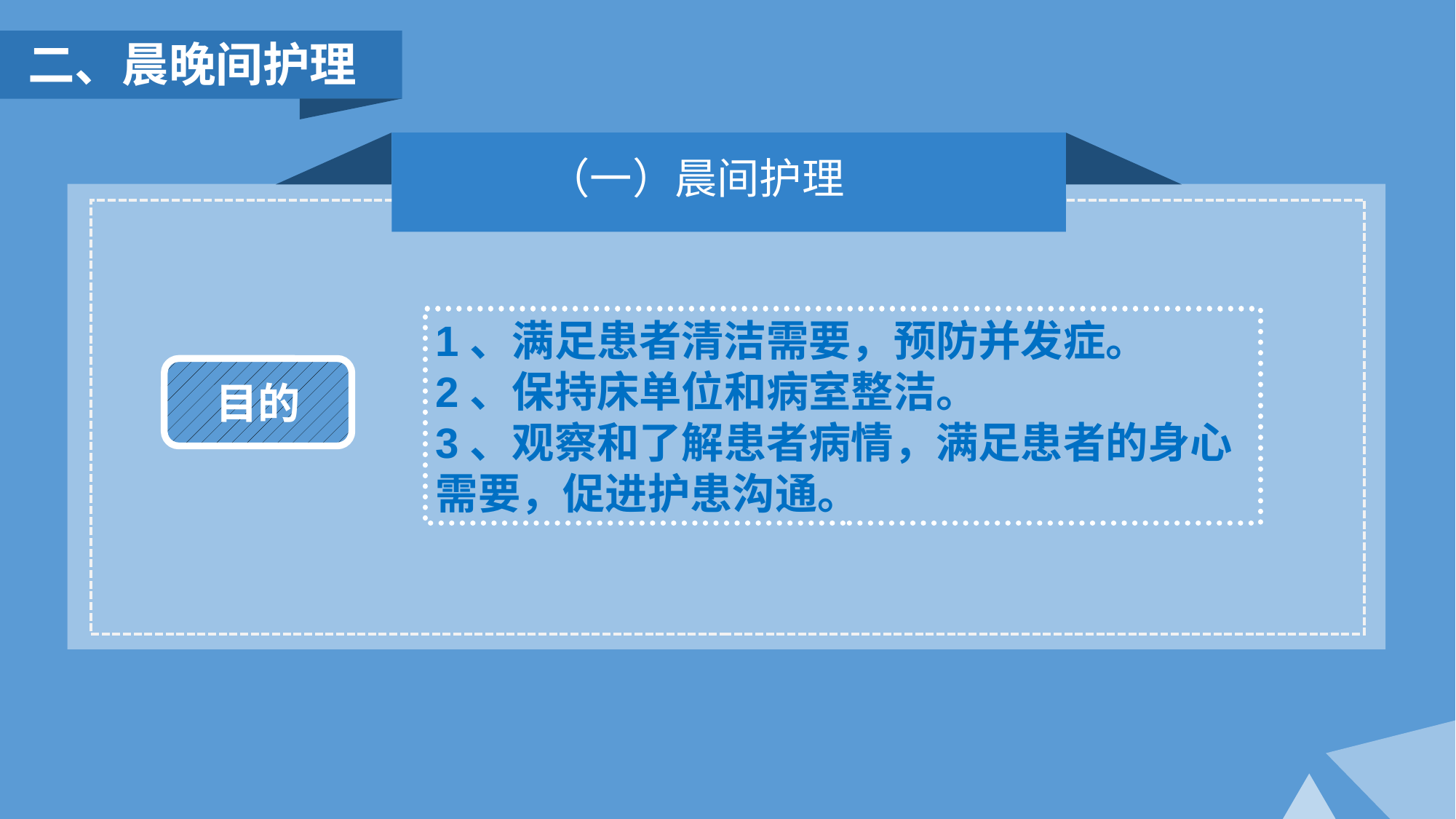

二、晨晚间护理

（一）晨间护理

1、满足患者清洁需要，预防并发症。
2、保持床单位和病室整洁。
3、观察和了解患者病情，满足患者的身心需要，促进护患沟通。
目的